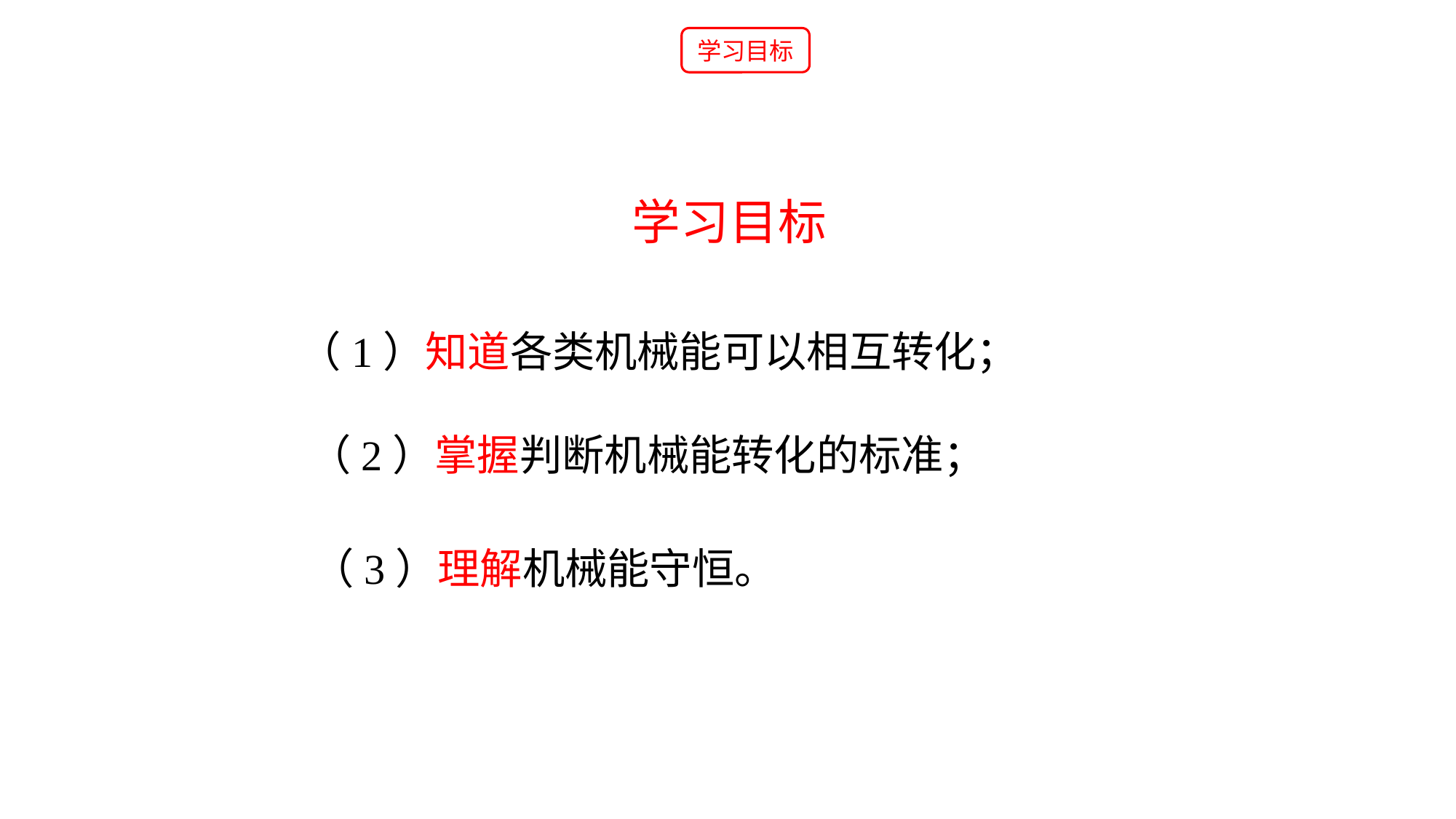

学习目标
学习目标
（1）知道各类机械能可以相互转化；
（2）掌握判断机械能转化的标准；
（3）理解机械能守恒。